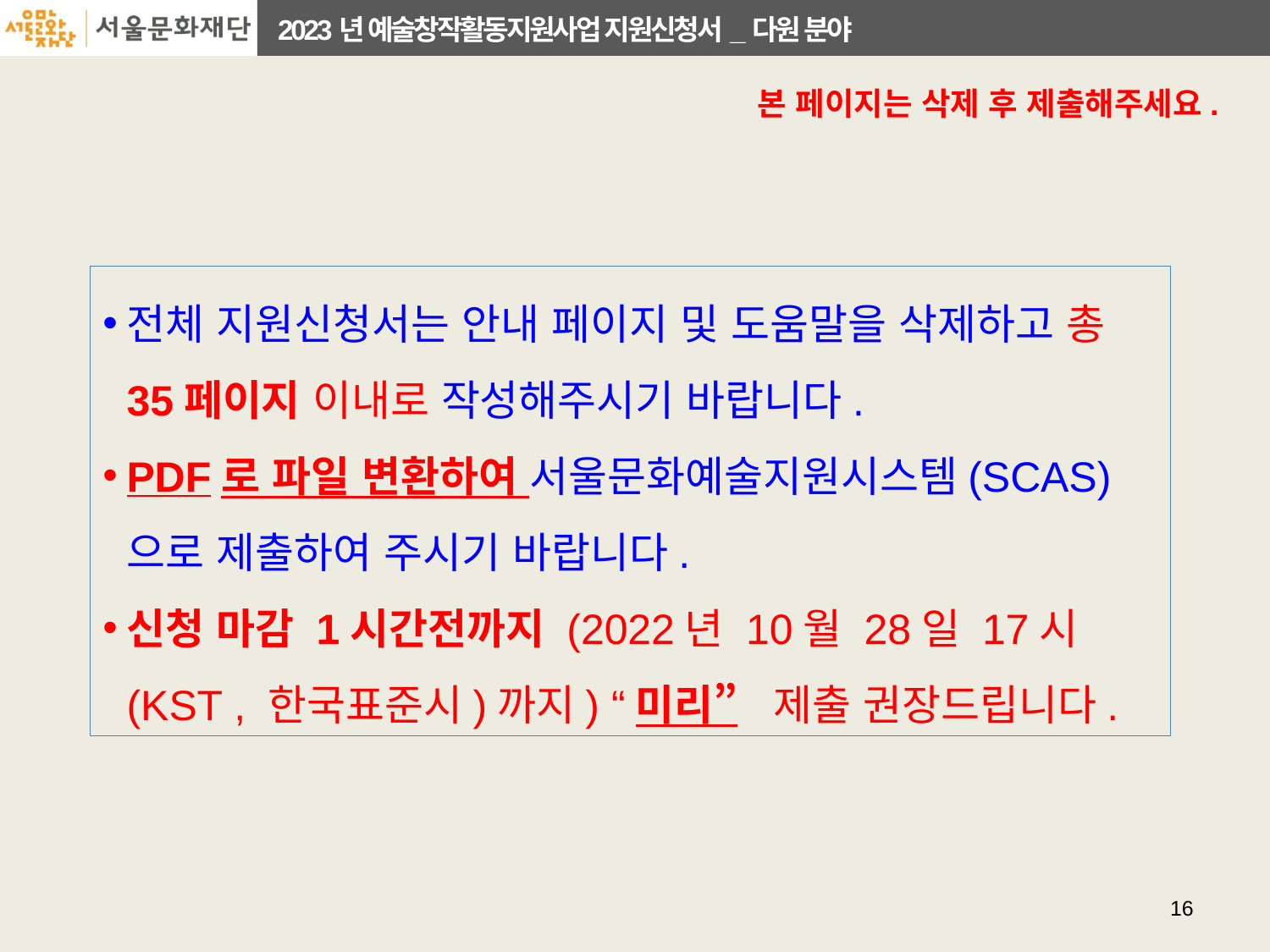

본 페이지는 삭제 후 제출해주세요.
전체 지원신청서는 안내 페이지 및 도움말을 삭제하고 총 35페이지 이내로 작성해주시기 바랍니다.
PDF로 파일 변환하여 서울문화예술지원시스템(SCAS) 으로 제출하여 주시기 바랍니다.
신청 마감 1시간전까지 (2022년 10월 28일 17시(KST , 한국표준시)까지) “미리”   제출 권장드립니다.
16